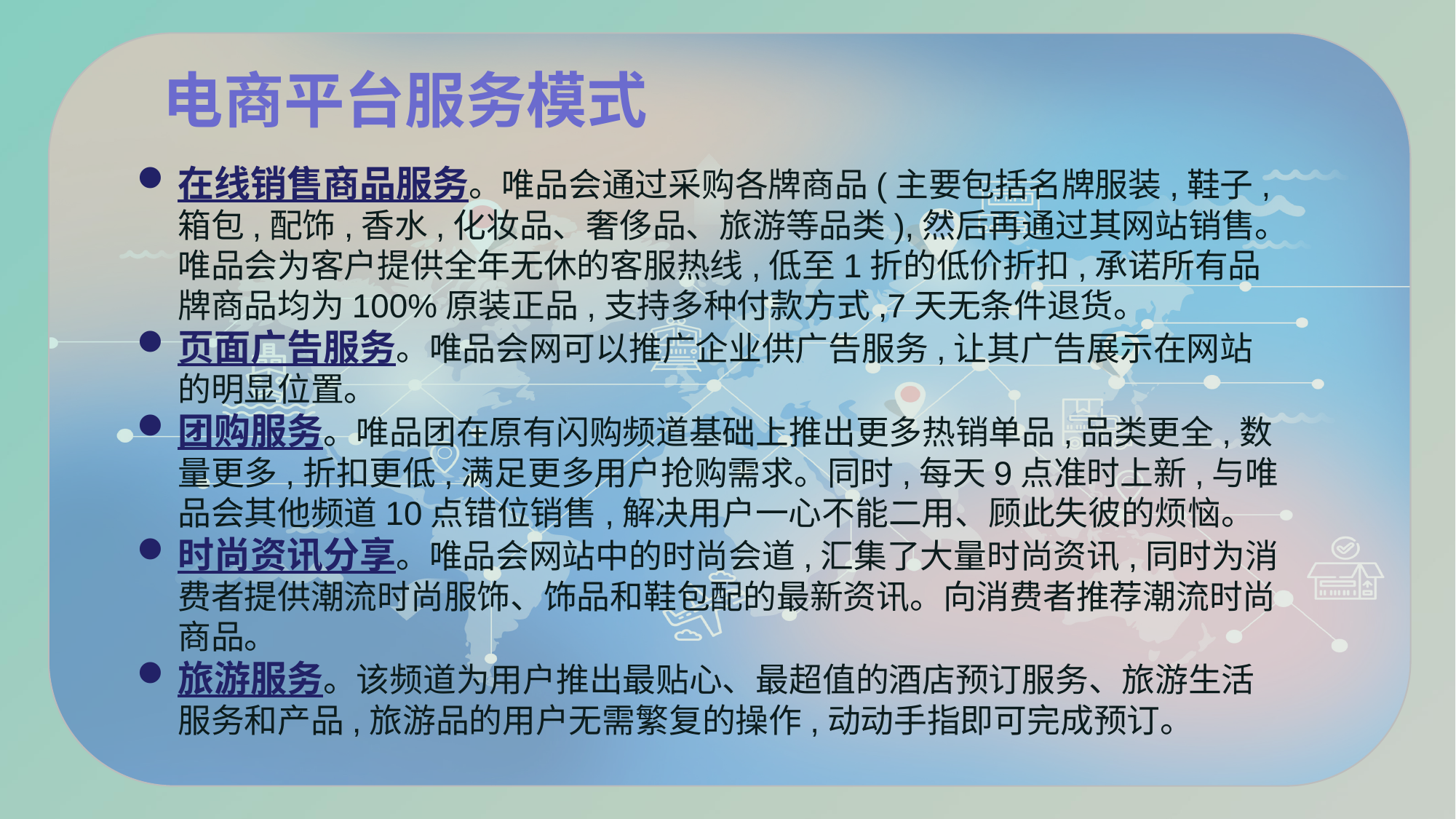

1
电商平台服务模式

在线销售商品服务。唯品会通过采购各牌商品(主要包括名牌服装,鞋子,箱包,配饰,香水,化妆品、奢侈品、旅游等品类),然后再通过其网站销售。唯品会为客户提供全年无休的客服热线,低至1折的低价折扣,承诺所有品牌商品均为100%原装正品,支持多种付款方式,7天无条件退货。
页面广告服务。唯品会网可以推广企业供广告服务,让其广告展示在网站的明显位置。
团购服务。唯品团在原有闪购频道基础上推出更多热销单品,品类更全,数量更多,折扣更低,满足更多用户抢购需求。同时,每天9点准时上新,与唯品会其他频道10点错位销售,解决用户一心不能二用、顾此失彼的烦恼。
时尚资讯分享。唯品会网站中的时尚会道,汇集了大量时尚资讯,同时为消费者提供潮流时尚服饰、饰品和鞋包配的最新资讯。向消费者推荐潮流时尚商品。
旅游服务。该频道为用户推出最贴心、最超值的酒店预订服务、旅游生活服务和产品,旅游品的用户无需繁复的操作,动动手指即可完成预订。